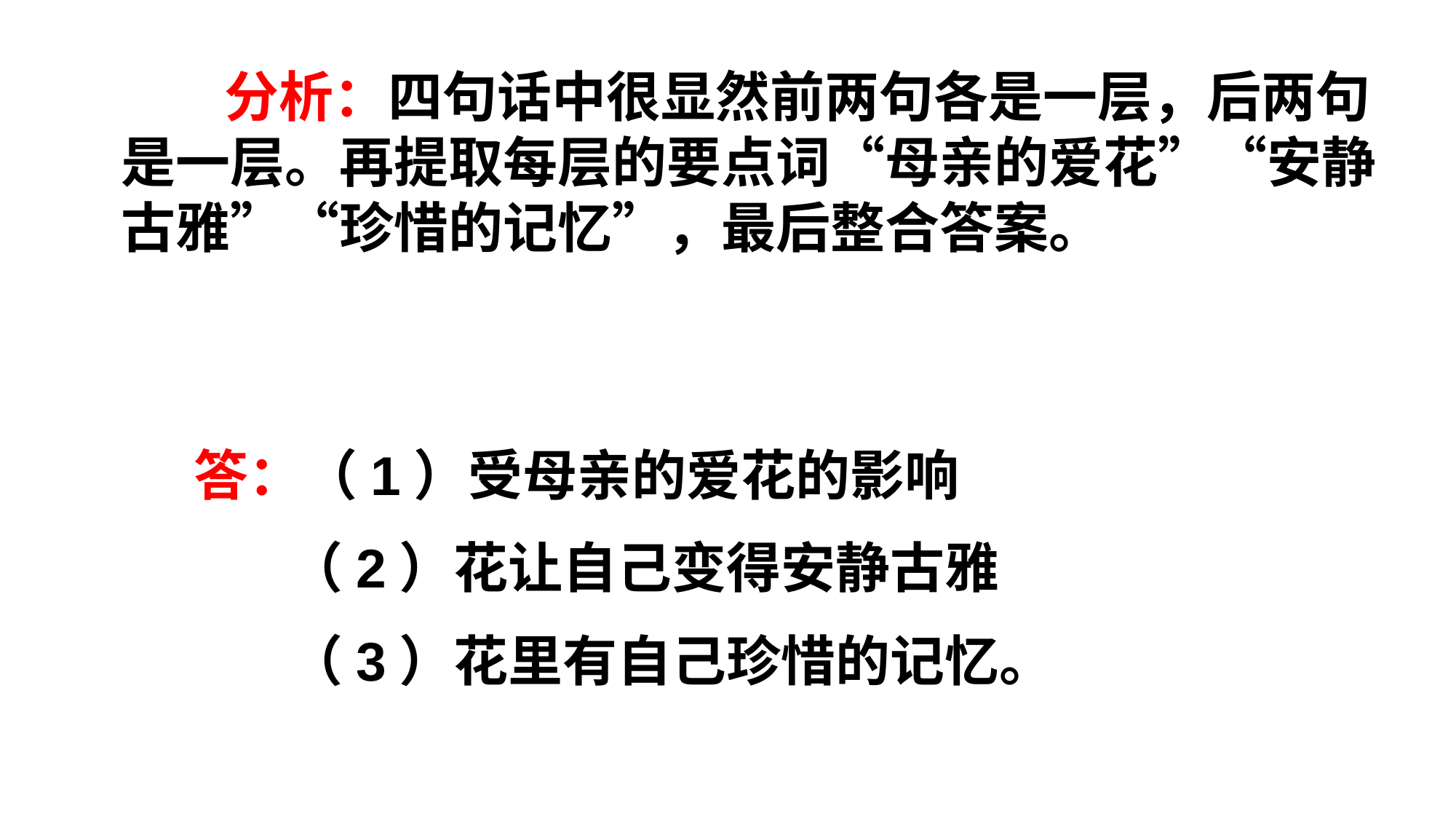

分析：四句话中很显然前两句各是一层，后两句是一层。再提取每层的要点词“母亲的爱花”“安静古雅”“珍惜的记忆”，最后整合答案。
　答：（1）受母亲的爱花的影响
           （2）花让自己变得安静古雅
           （3）花里有自己珍惜的记忆。